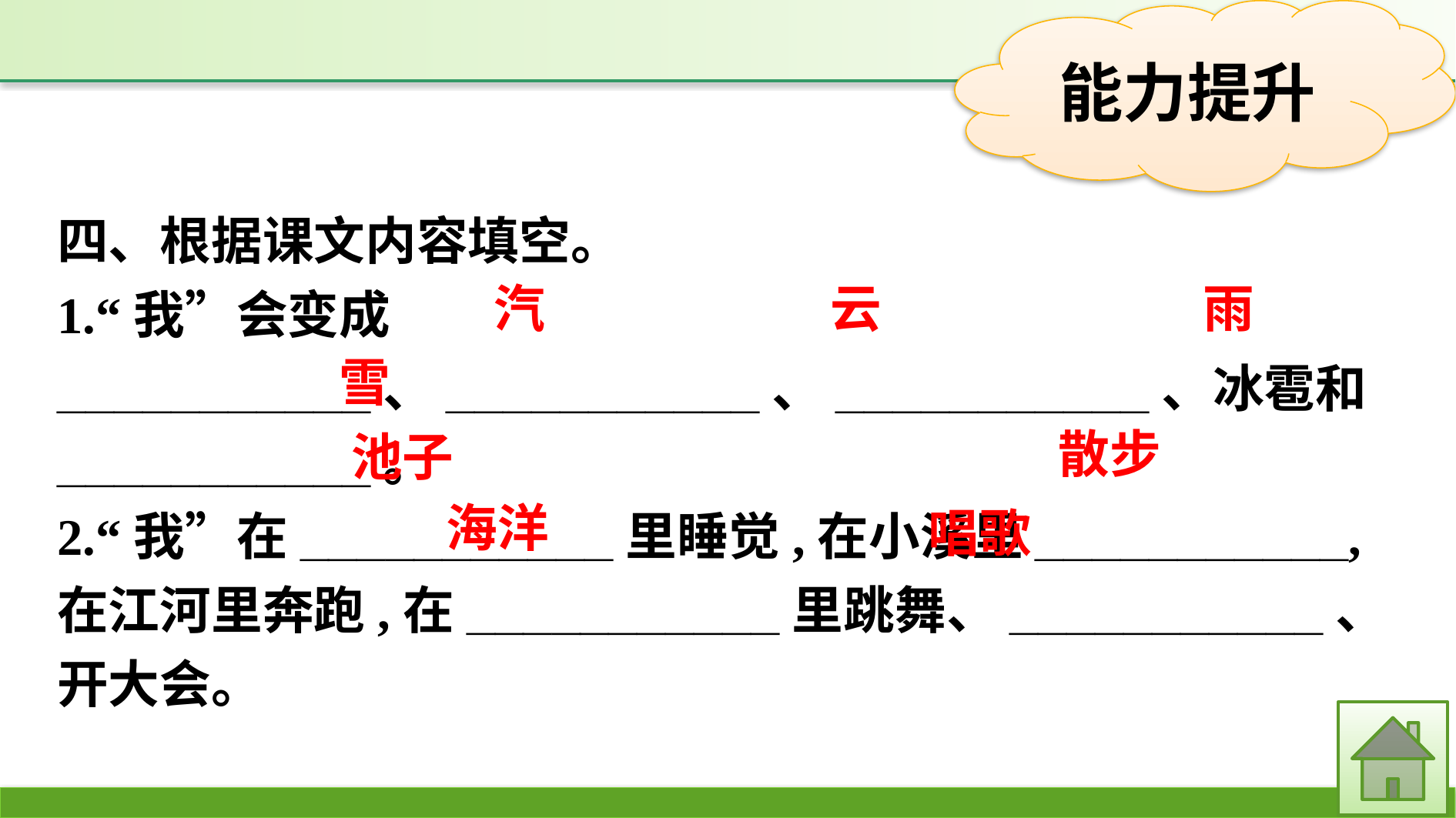

四、根据课文内容填空。
1.“我”会变成___________、___________、___________、冰雹和___________。
2.“我”在___________里睡觉,在小溪里___________,在江河里奔跑,在___________里跳舞、___________、开大会。
汽
云
雨
雪
散步
池子
海洋
唱歌